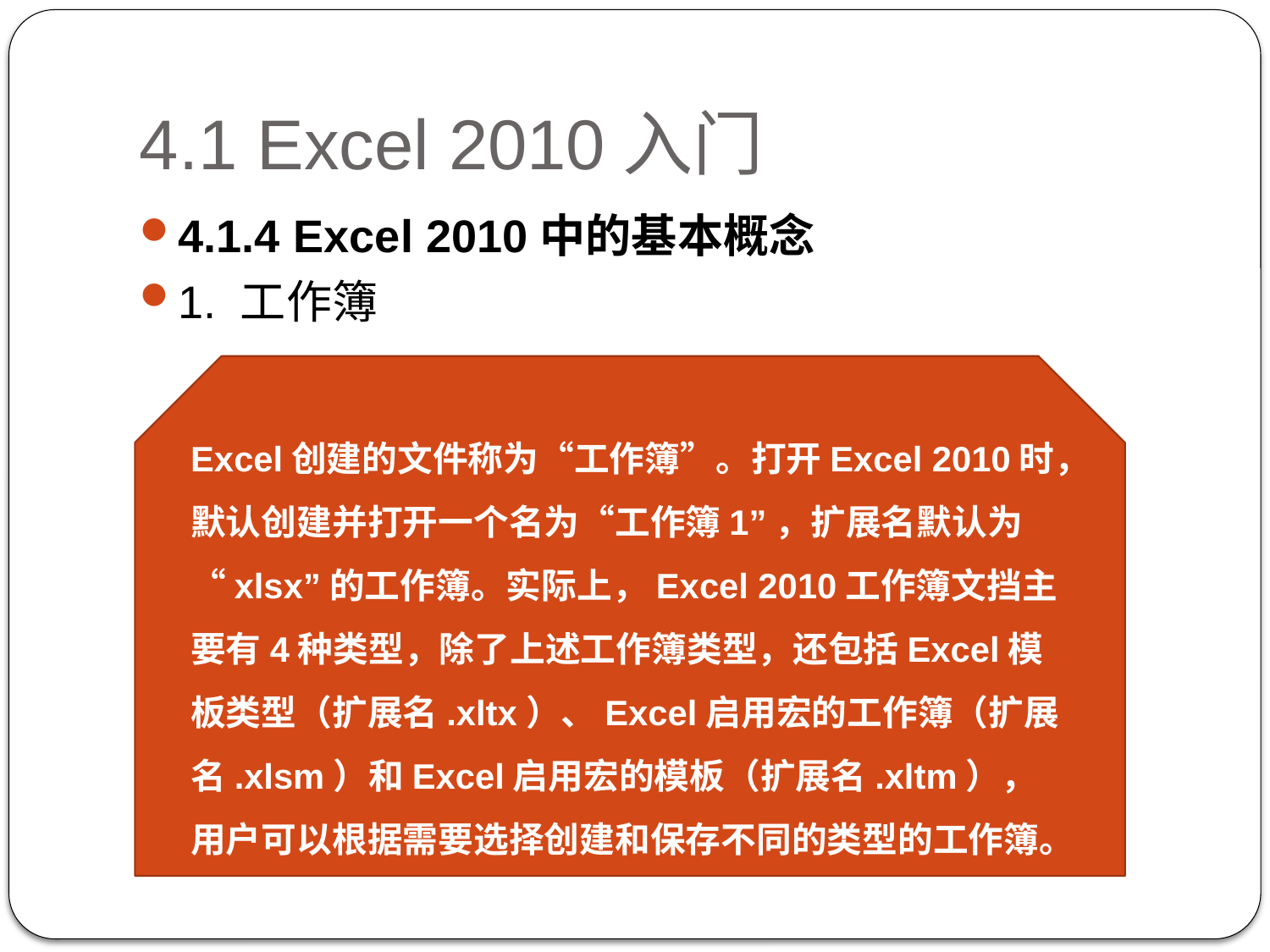

# 4.1 Excel 2010入门
4.1.4 Excel 2010中的基本概念
1. 工作簿

Excel创建的文件称为“工作簿”。打开Excel 2010时，默认创建并打开一个名为“工作簿1”，扩展名默认为“xlsx”的工作簿。实际上，Excel 2010工作簿文挡主要有4种类型，除了上述工作簿类型，还包括Excel模板类型（扩展名.xltx）、Excel启用宏的工作簿（扩展名.xlsm）和Excel启用宏的模板（扩展名.xltm），用户可以根据需要选择创建和保存不同的类型的工作簿。